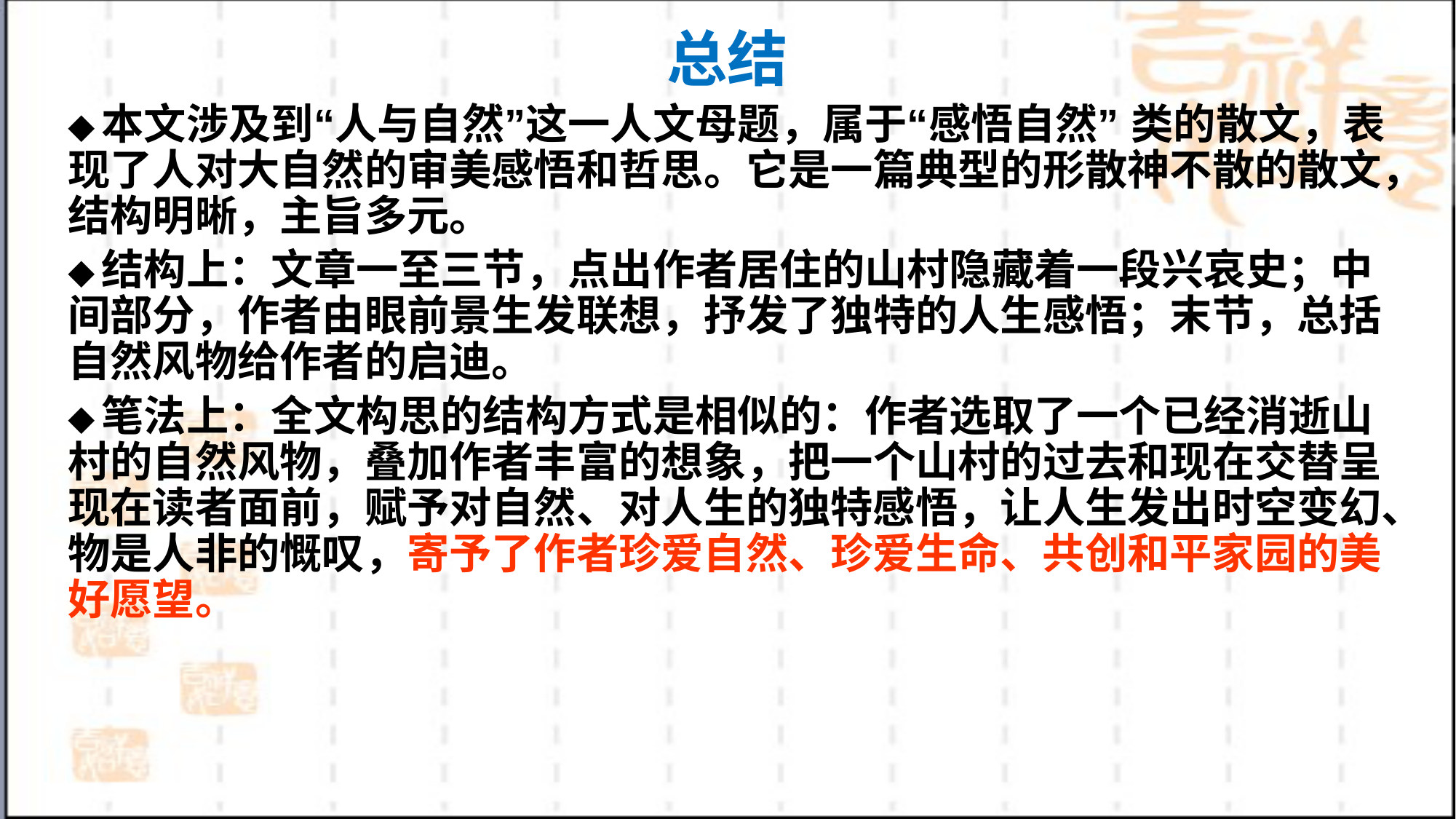

总结
◆本文涉及到“人与自然”这一人文母题，属于“感悟自然” 类的散文，表现了人对大自然的审美感悟和哲思。它是一篇典型的形散神不散的散文，结构明晰，主旨多元。
◆结构上：文章一至三节，点出作者居住的山村隐藏着一段兴哀史；中间部分，作者由眼前景生发联想，抒发了独特的人生感悟；末节，总括自然风物给作者的启迪。
◆笔法上：全文构思的结构方式是相似的：作者选取了一个已经消逝山村的自然风物，叠加作者丰富的想象，把一个山村的过去和现在交替呈现在读者面前，赋予对自然、对人生的独特感悟，让人生发出时空变幻、物是人非的慨叹，寄予了作者珍爱自然、珍爱生命、共创和平家园的美好愿望。